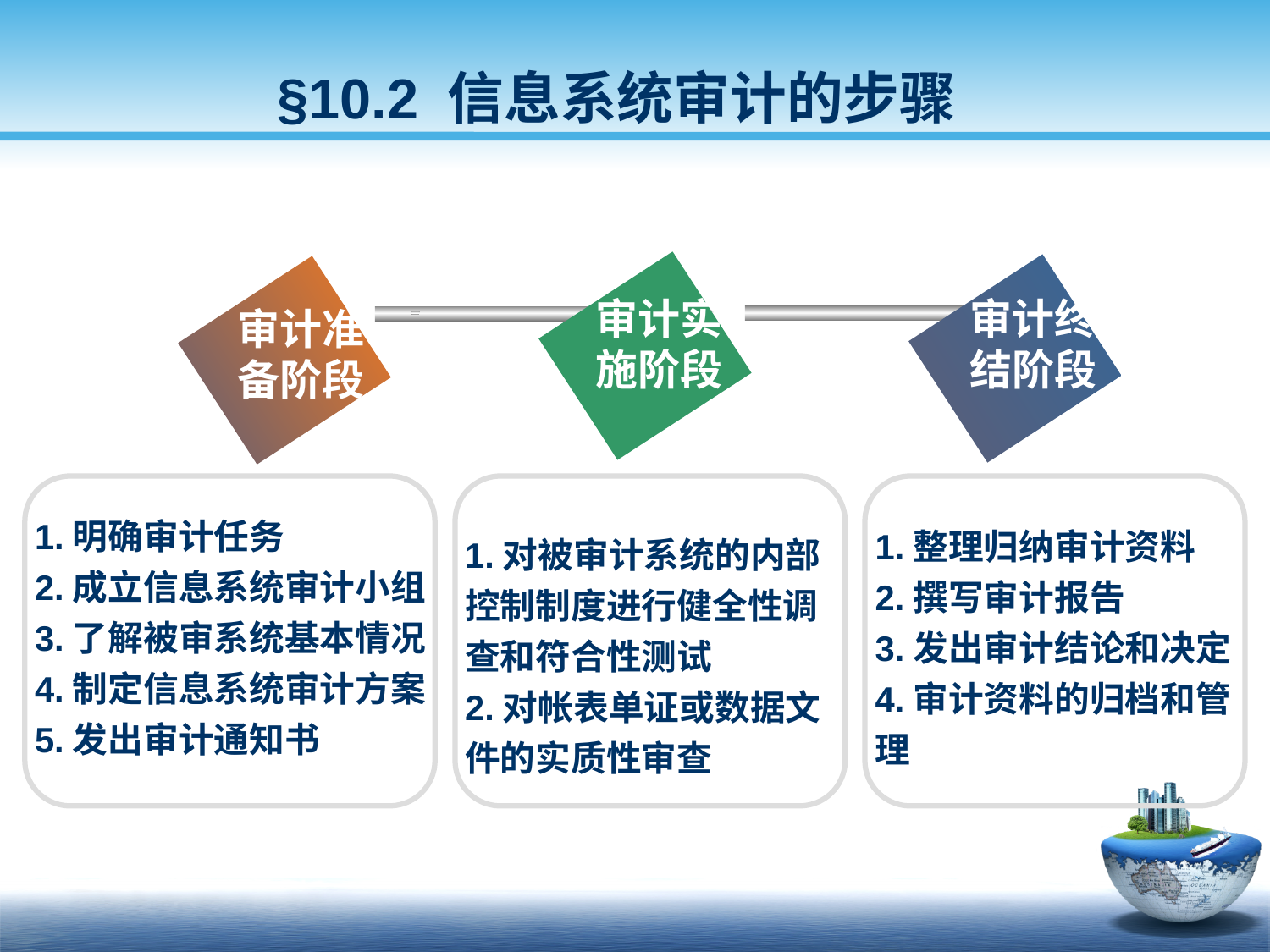

§10.2 信息系统审计的步骤

审计实施阶段
审计终结阶段
审计准备阶段

1.明确审计任务
2.成立信息系统审计小组
3.了解被审系统基本情况
4.制定信息系统审计方案
5.发出审计通知书
1.整理归纳审计资料
2.撰写审计报告
3.发出审计结论和决定
4.审计资料的归档和管理
1.对被审计系统的内部控制制度进行健全性调查和符合性测试
2.对帐表单证或数据文件的实质性审查